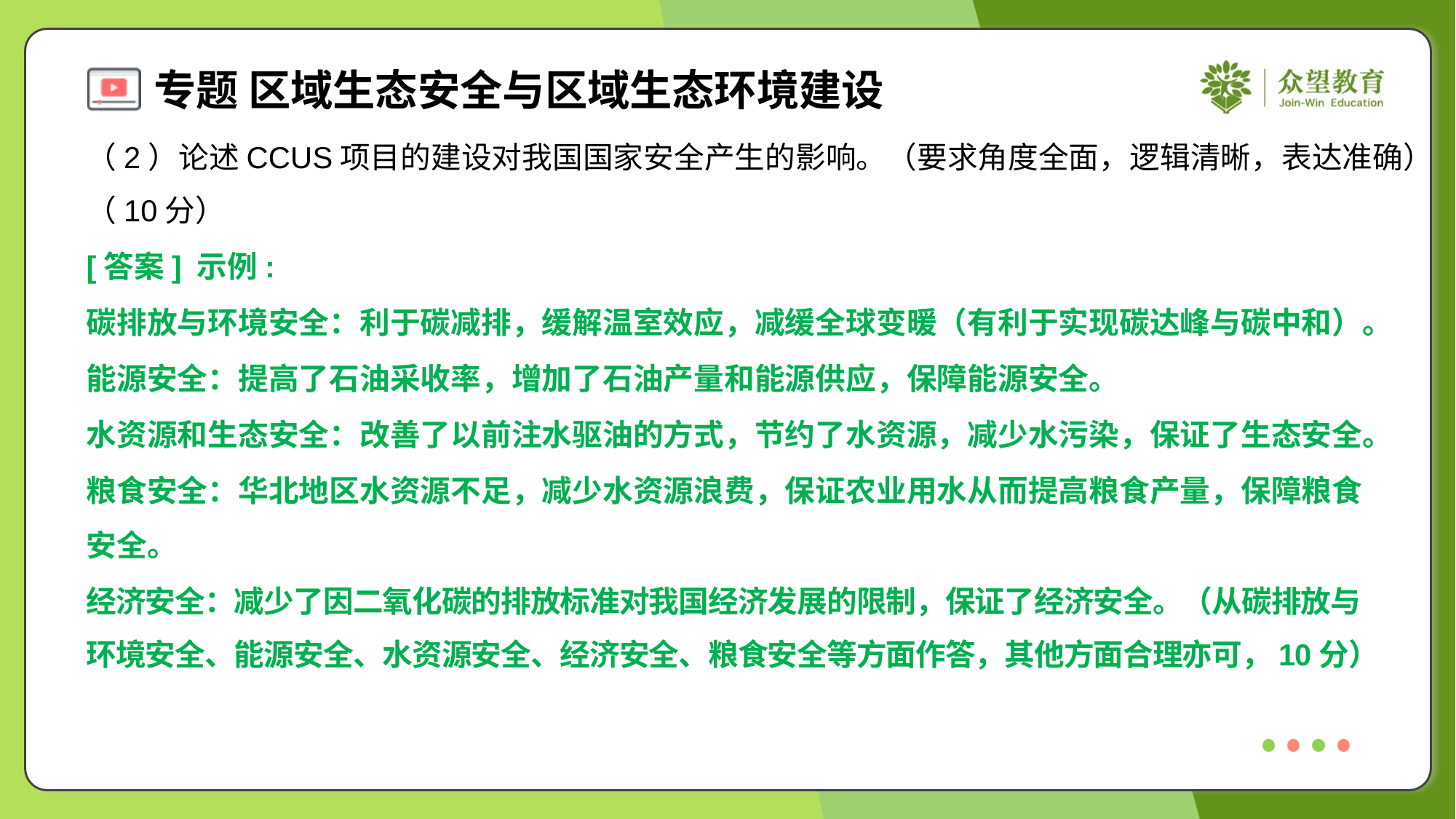

（2）论述CCUS项目的建设对我国国家安全产生的影响。（要求角度全面，逻辑清晰，表达准确）
（10分）
[答案] 示例:
碳排放与环境安全：利于碳减排，缓解温室效应，减缓全球变暖（有利于实现碳达峰与碳中和）。
能源安全：提高了石油采收率，增加了石油产量和能源供应，保障能源安全。
水资源和生态安全：改善了以前注水驱油的方式，节约了水资源，减少水污染，保证了生态安全。
粮食安全：华北地区水资源不足，减少水资源浪费，保证农业用水从而提高粮食产量，保障粮食
安全。
经济安全：减少了因二氧化碳的排放标准对我国经济发展的限制，保证了经济安全。（从碳排放与
环境安全、能源安全、水资源安全、经济安全、粮食安全等方面作答，其他方面合理亦可，10分）